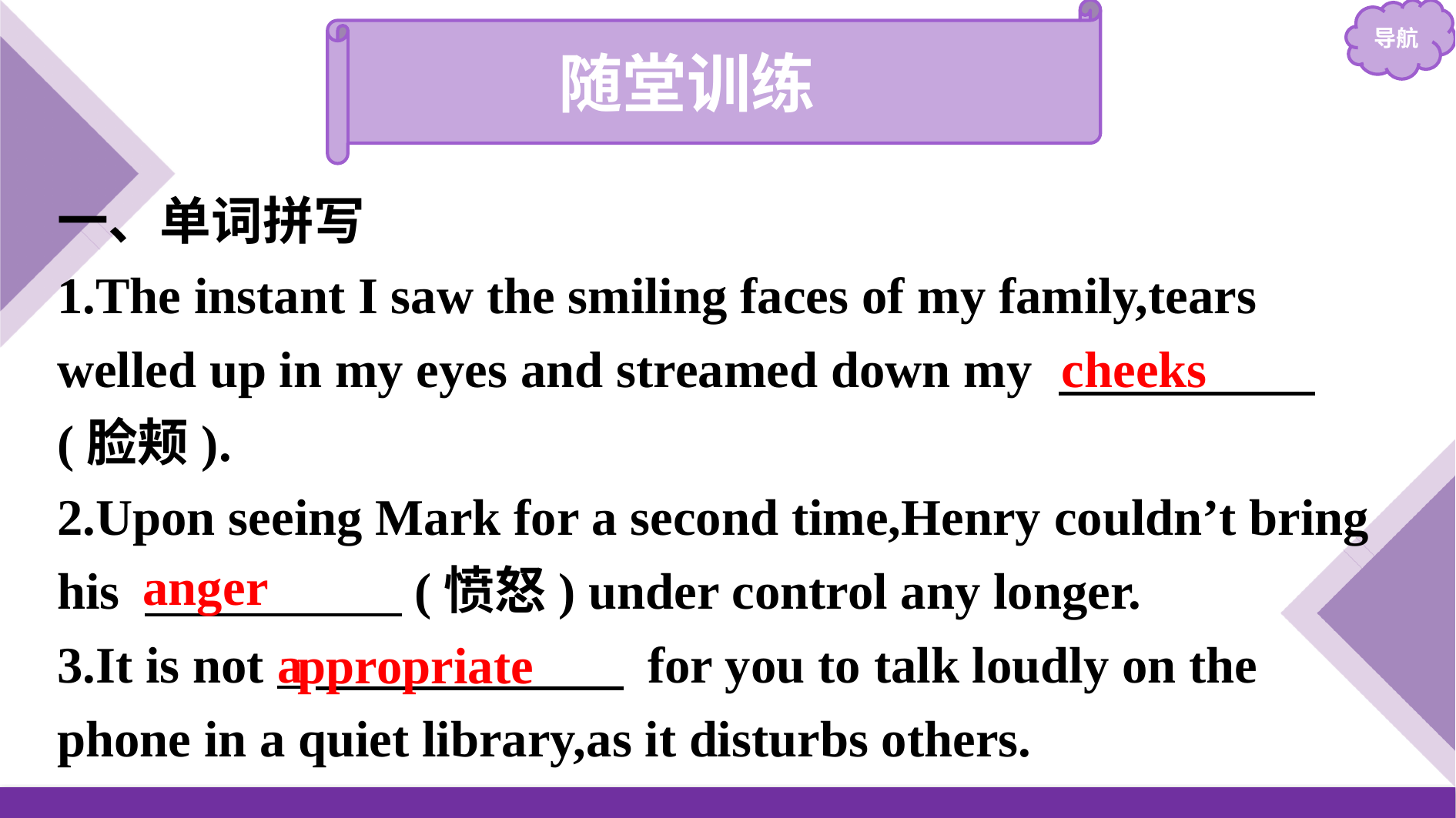

随堂训练
一、单词拼写
1.The instant I saw the smiling faces of my family,tears welled up in my eyes and streamed down my 　　　　　(脸颊).
2.Upon seeing Mark for a second time,Henry couldn’t bring his 　　　　　(愤怒) under control any longer.
3.It is not a　　　　　　 for you to talk loudly on the phone in a quiet library,as it disturbs others.
cheeks
anger
ppropriate